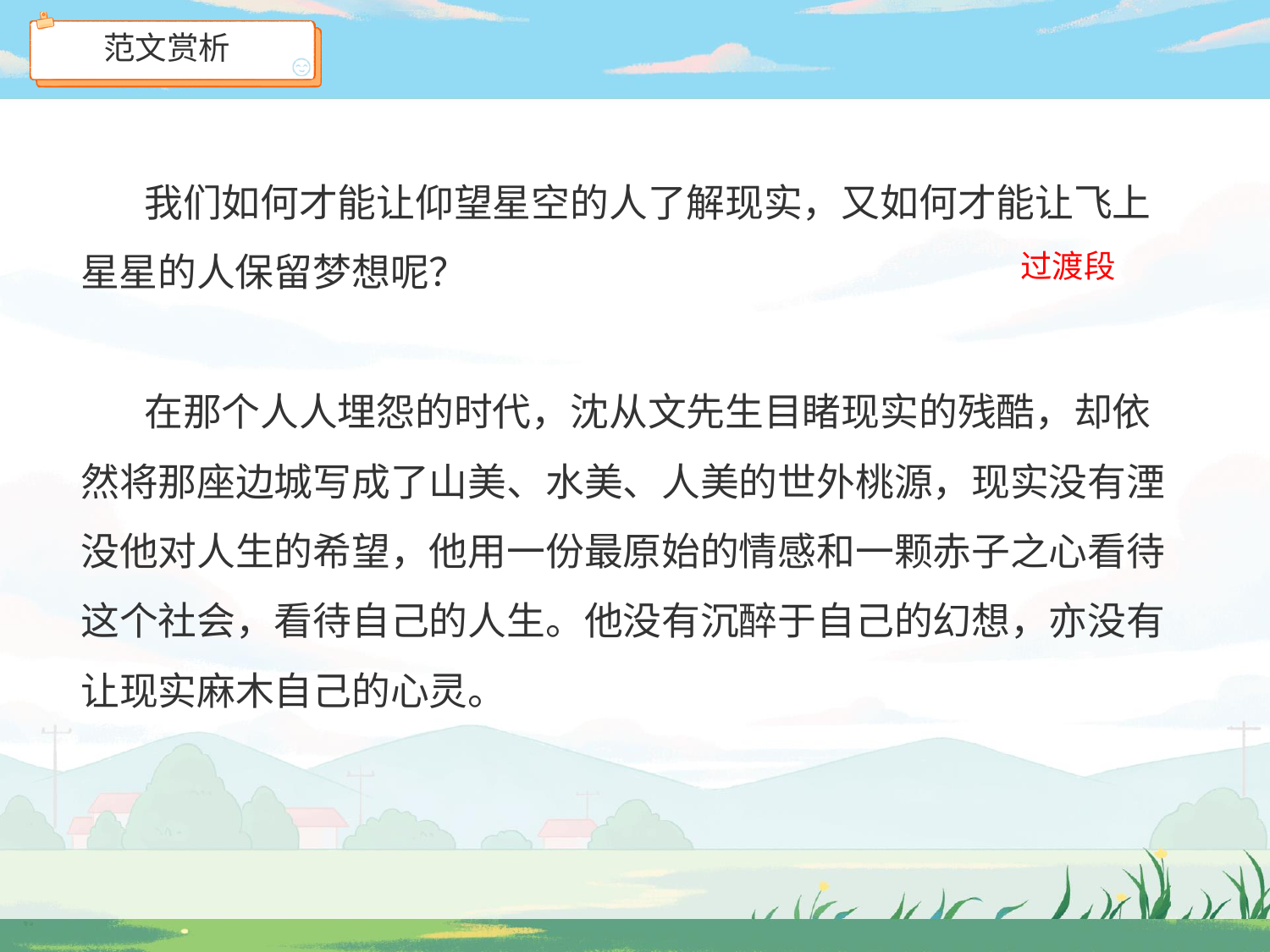

范文赏析
# 我们如何才能让仰望星空的人了解现实，又如何才能让飞上
过渡段
星星的人保留梦想呢？
在那个人人埋怨的时代，沈从文先生目睹现实的残酷，却依 然将那座边城写成了山美、水美、人美的世外桃源，现实没有湮 没他对人生的希望，他用一份最原始的情感和一颗赤子之心看待 这个社会，看待自己的人生。他没有沉醉于自己的幻想，亦没有 让现实麻木自己的心灵。